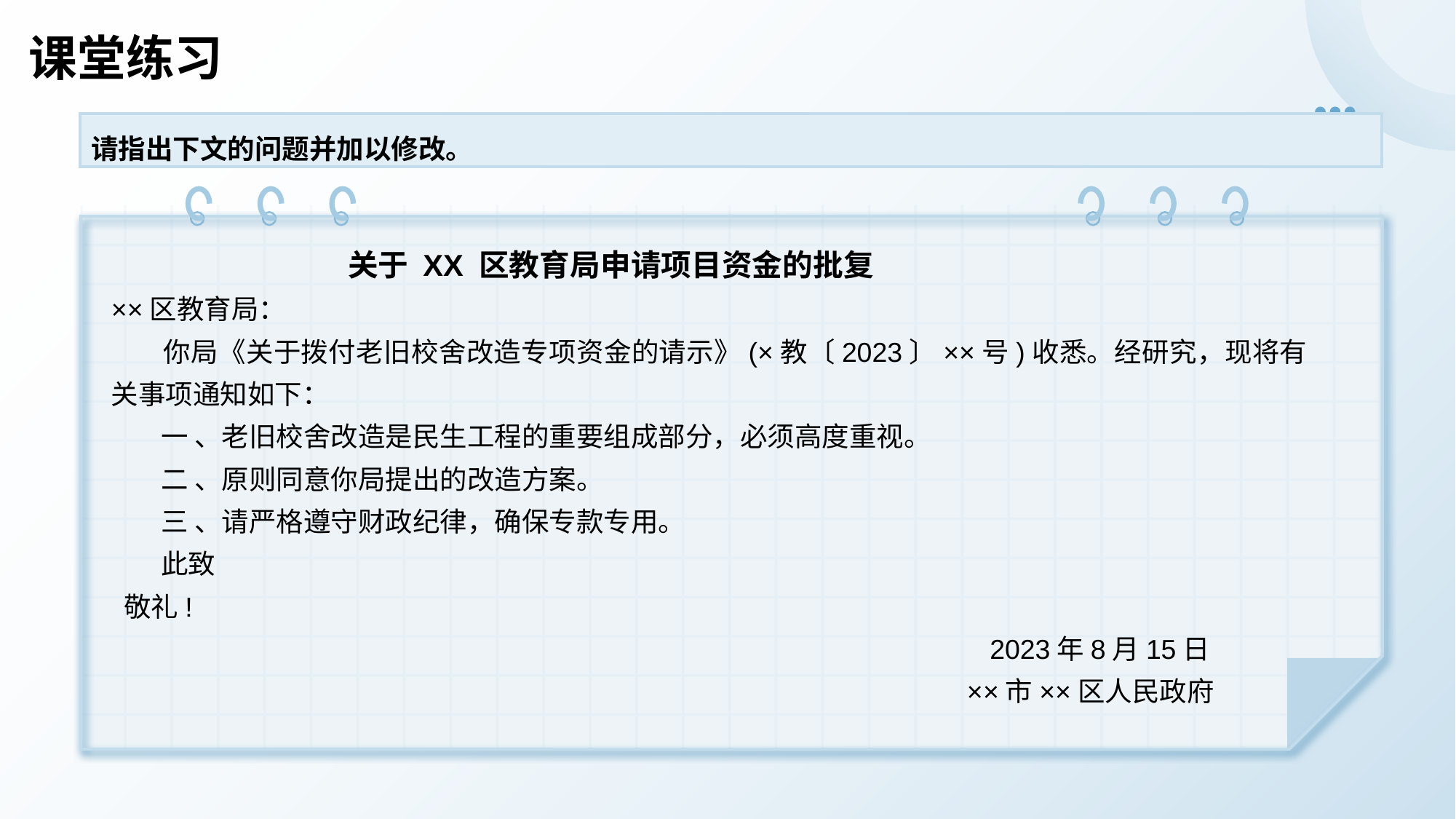

# 课堂练习
请指出下文的问题并加以修改。

                                     关于 XX 区教育局申请项目资金的批复
××区教育局：
       你局《关于拨付老旧校舍改造专项资金的请示》(×教〔2023〕××号)收悉。经研究，现将有关事项通知如下：
       一 、老旧校舍改造是民生工程的重要组成部分，必须高度重视。
       二 、原则同意你局提出的改造方案。
       三 、请严格遵守财政纪律，确保专款专用。
       此致
 敬礼!
                                                                                                                   2023年8月15日
                                                                                                                ××市××区人民政府